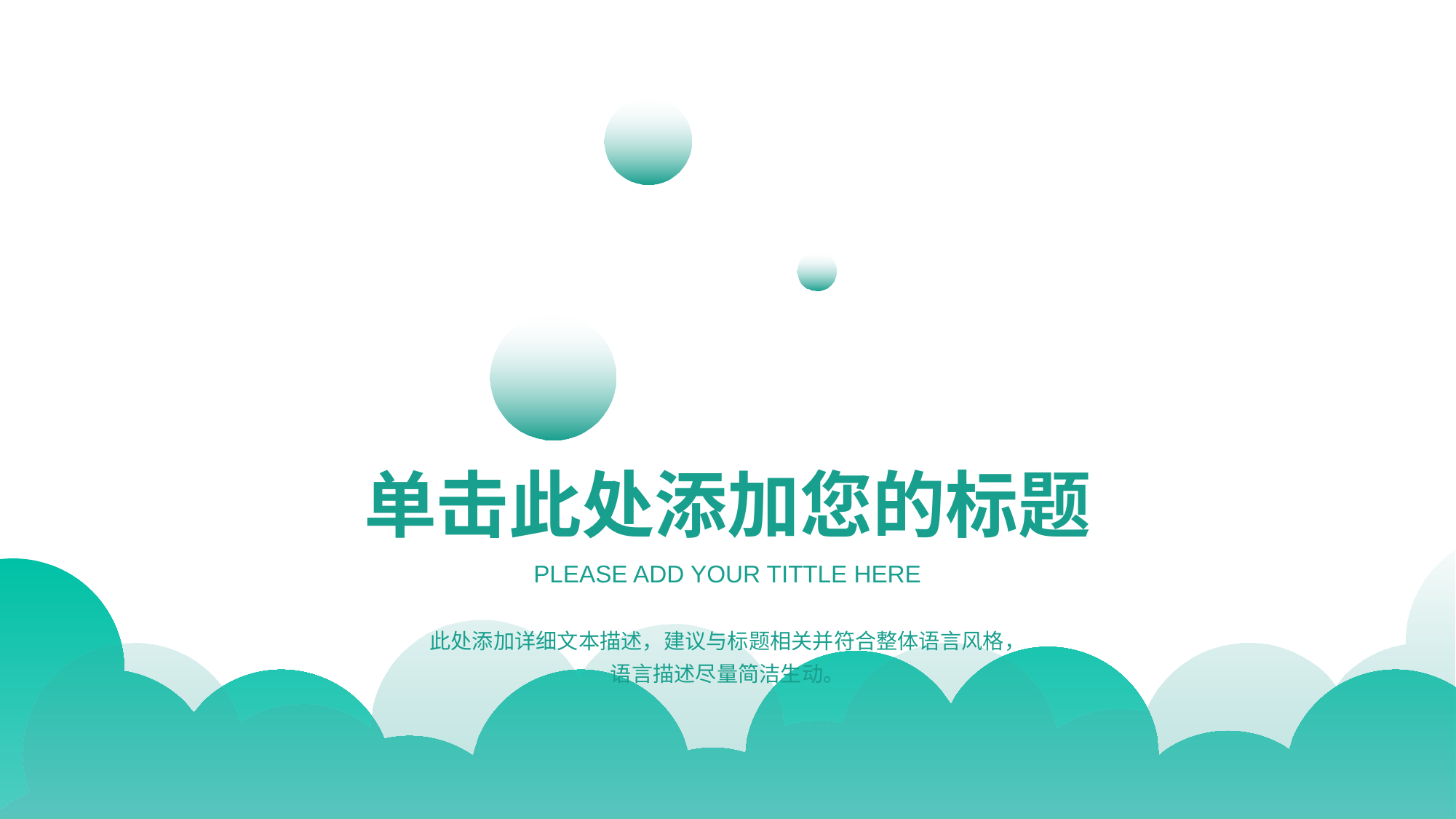

02
02

单击此处添加您的标题

PLEASE ADD YOUR TITTLE HERE

此处添加详细文本描述，建议与标题相关并符合整体语言风格，语言描述尽量简洁生动。